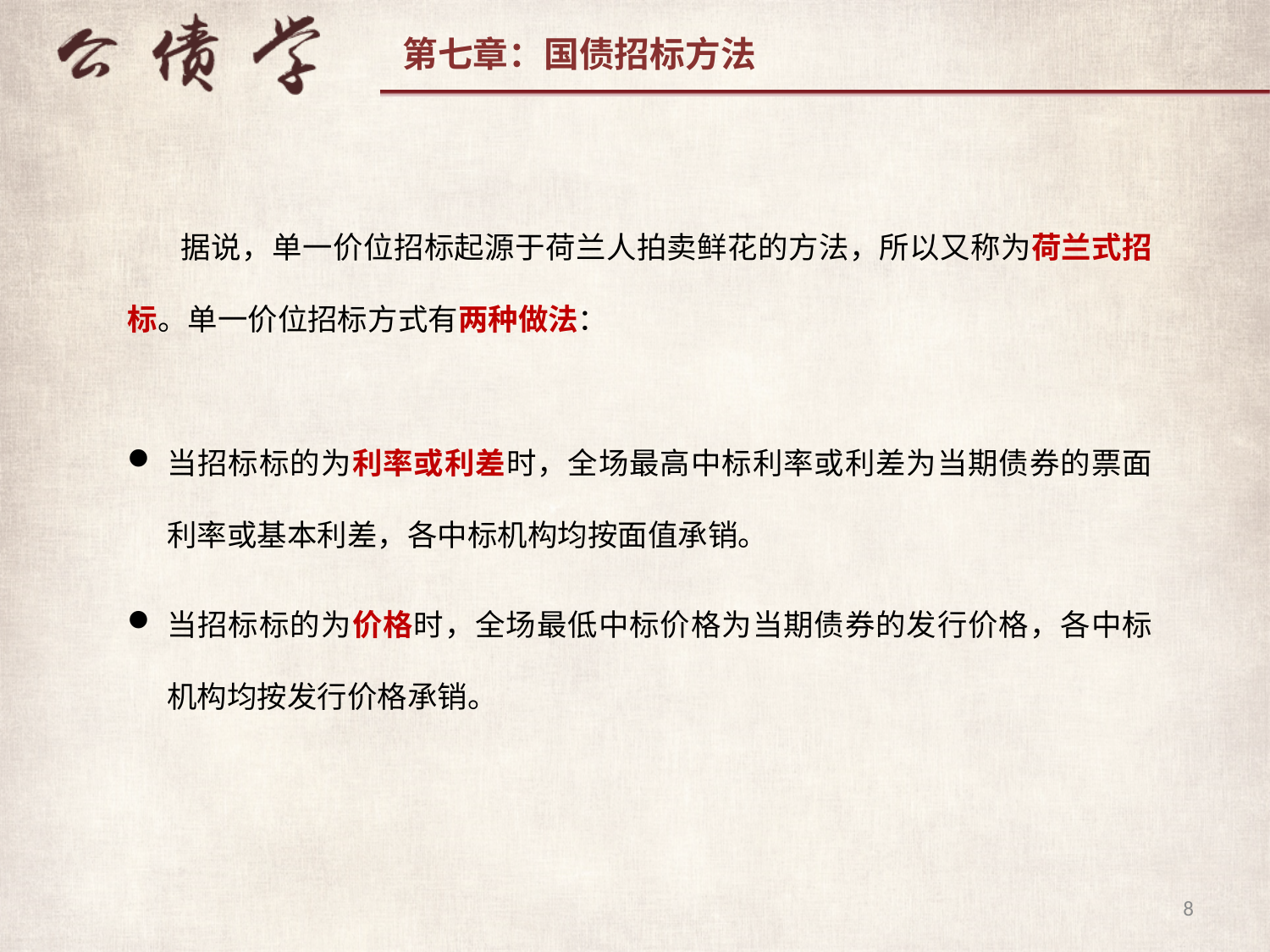

据说，单一价位招标起源于荷兰人拍卖鲜花的方法，所以又称为荷兰式招标。单一价位招标方式有两种做法：

当招标标的为利率或利差时，全场最高中标利率或利差为当期债券的票面利率或基本利差，各中标机构均按面值承销。
当招标标的为价格时，全场最低中标价格为当期债券的发行价格，各中标机构均按发行价格承销。
8